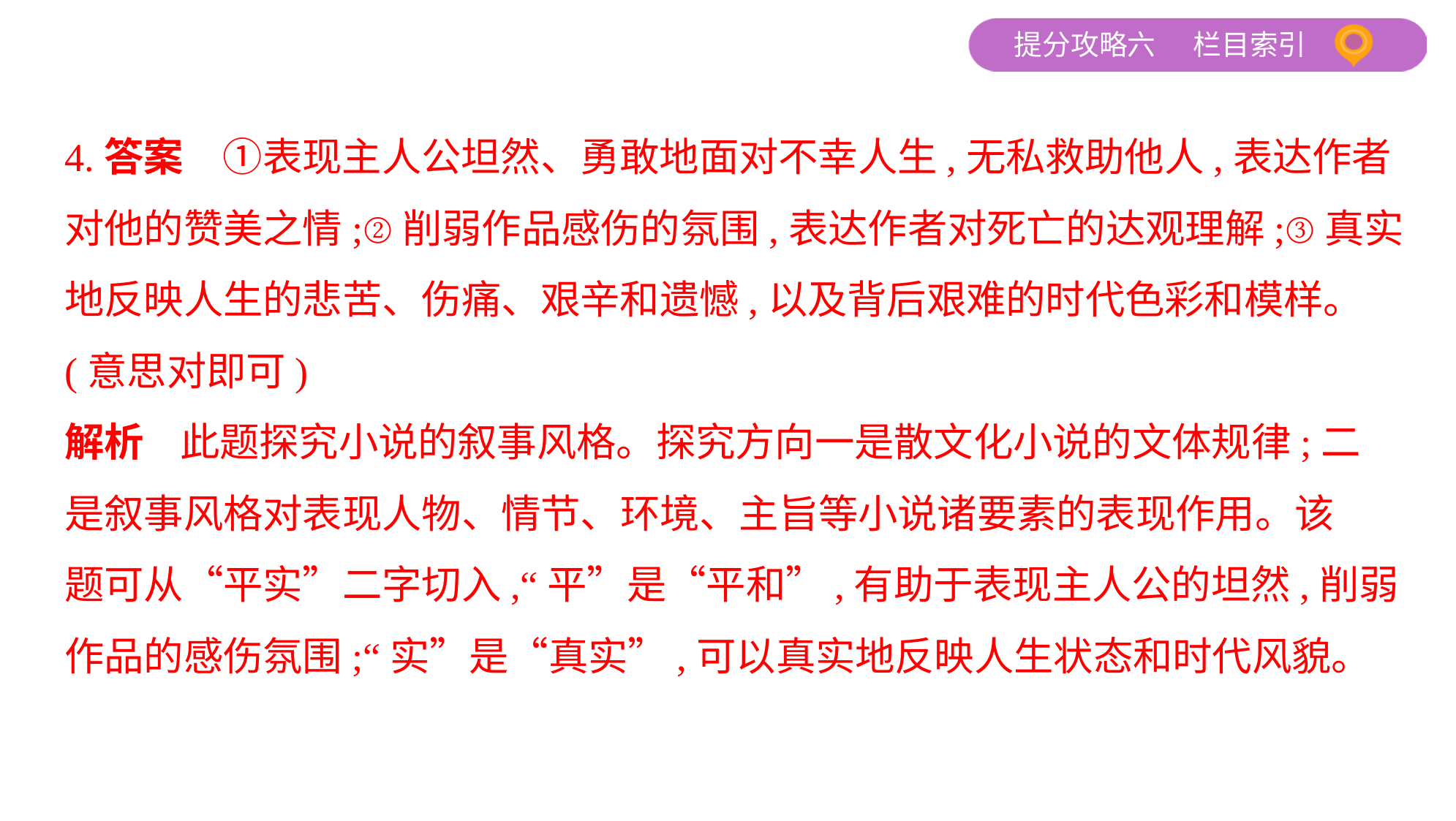

4.答案　①表现主人公坦然、勇敢地面对不幸人生,无私救助他人,表达作者
对他的赞美之情;②削弱作品感伤的氛围,表达作者对死亡的达观理解;③真实
地反映人生的悲苦、伤痛、艰辛和遗憾,以及背后艰难的时代色彩和模样。
(意思对即可)
解析    此题探究小说的叙事风格。探究方向一是散文化小说的文体规律;二
是叙事风格对表现人物、情节、环境、主旨等小说诸要素的表现作用。该
题可从“平实”二字切入,“平”是“平和”,有助于表现主人公的坦然,削弱
作品的感伤氛围;“实”是“真实”,可以真实地反映人生状态和时代风貌。